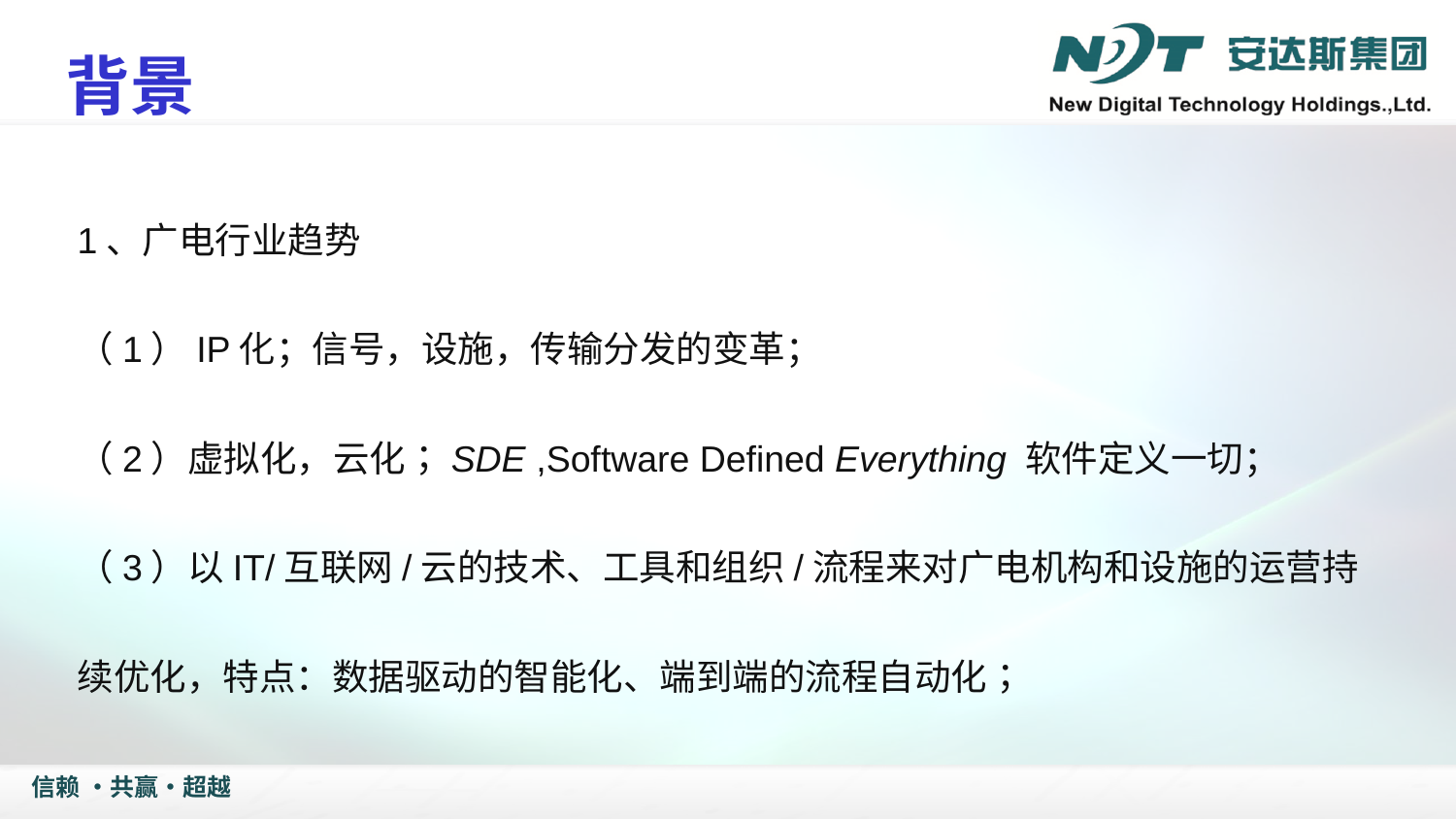

背景
1、广电行业趋势
（1）IP化；信号，设施，传输分发的变革；
（2）虚拟化，云化；SDE ,Software Defined Everything 软件定义一切；
（3）以IT/互联网/云的技术、工具和组织/流程来对广电机构和设施的运营持续优化，特点：数据驱动的智能化、端到端的流程自动化；